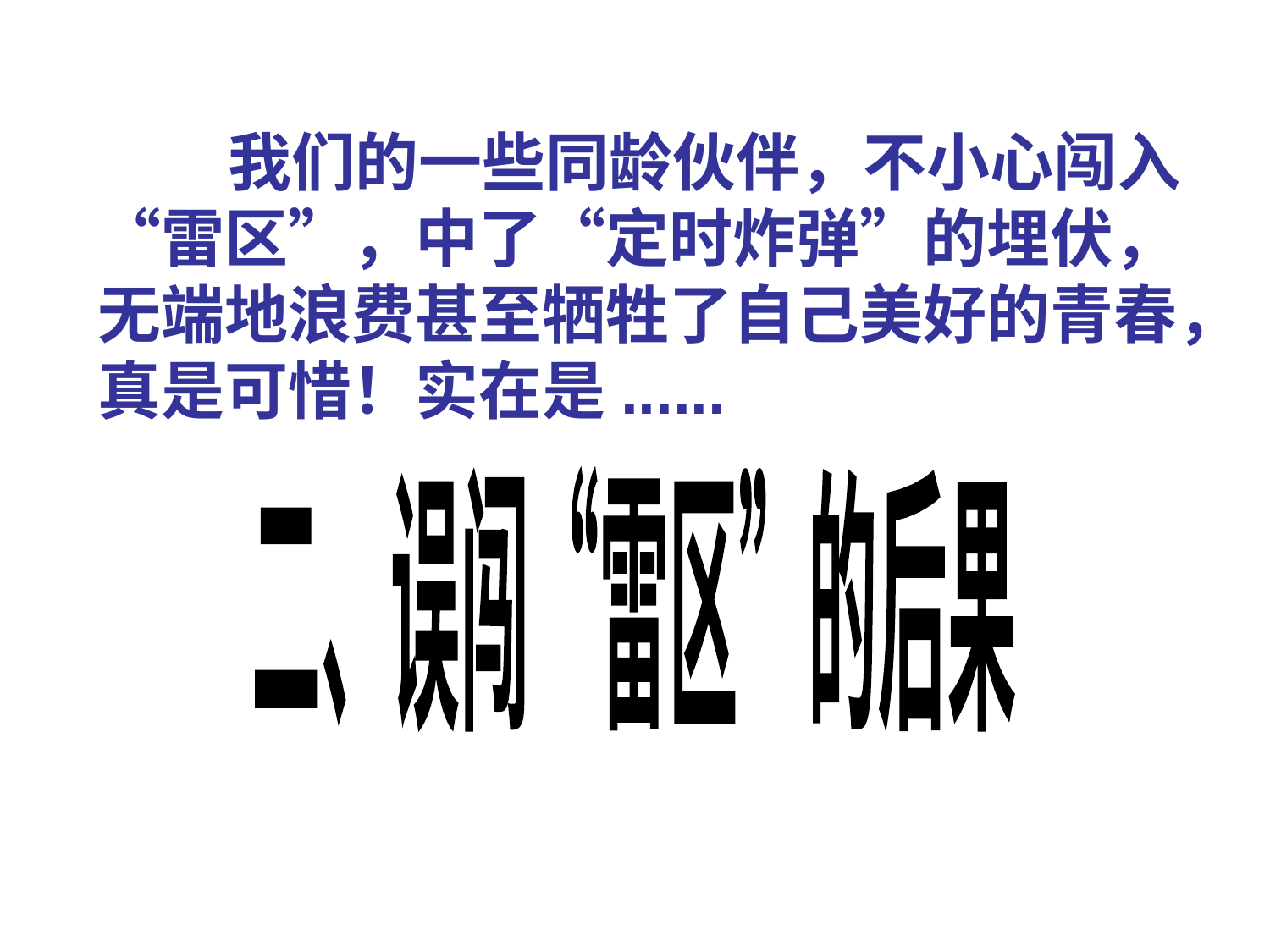

我们的一些同龄伙伴，不小心闯入“雷区”，中了“定时炸弹”的埋伏，无端地浪费甚至牺牲了自己美好的青春，真是可惜！实在是......
二、误闯“雷区”的后果